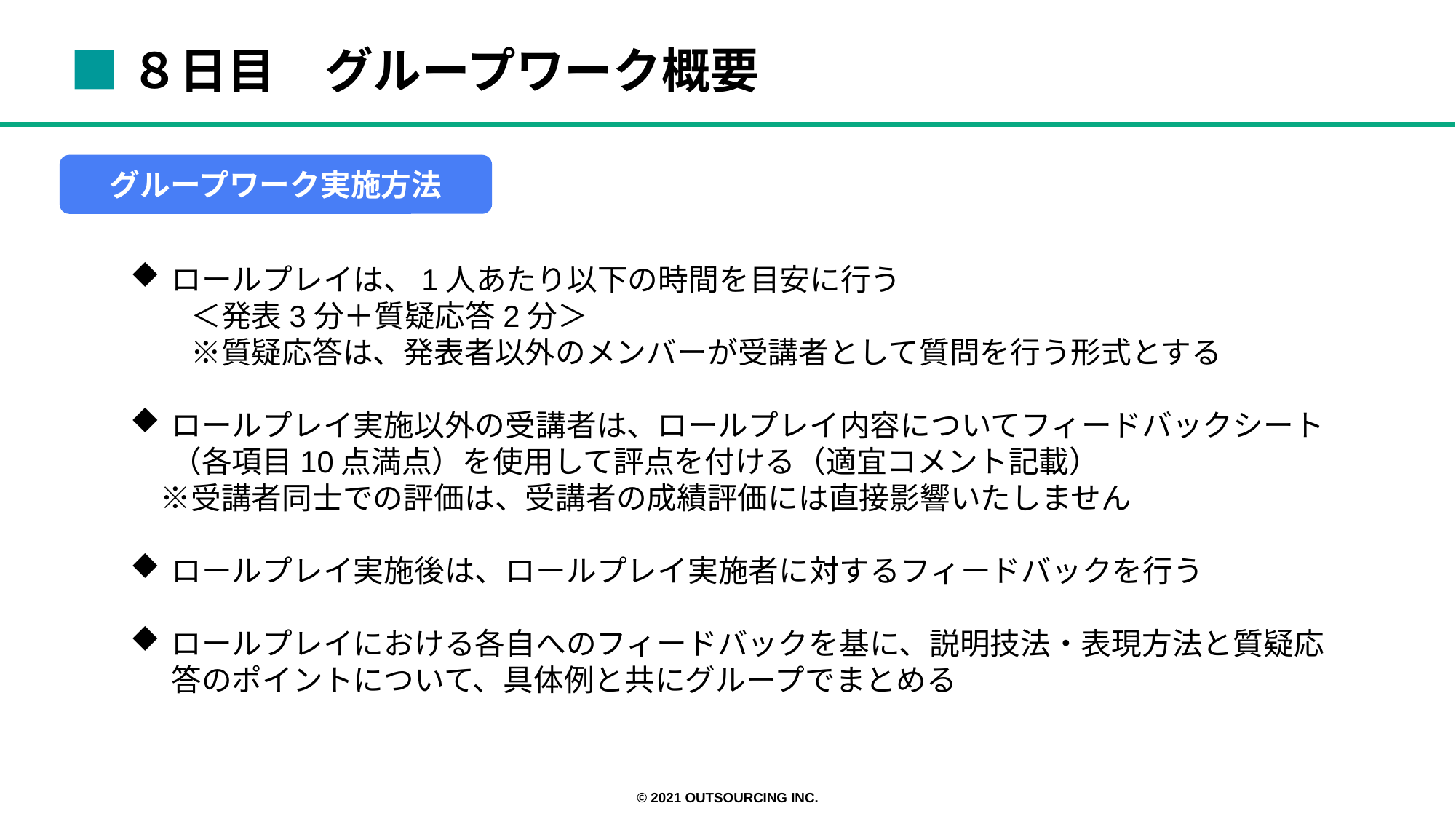

■８日目　グループワーク概要
グループワーク実施方法
ロールプレイは、1人あたり以下の時間を目安に行う
　　＜発表3分＋質疑応答2分＞
　　※質疑応答は、発表者以外のメンバーが受講者として質問を行う形式とする

ロールプレイ実施以外の受講者は、ロールプレイ内容についてフィードバックシート（各項目10点満点）を使用して評点を付ける（適宜コメント記載）
　※受講者同士での評価は、受講者の成績評価には直接影響いたしません

ロールプレイ実施後は、ロールプレイ実施者に対するフィードバックを行う

ロールプレイにおける各自へのフィードバックを基に、説明技法・表現方法と質疑応答のポイントについて、具体例と共にグループでまとめる
© 2021 OUTSOURCING Inc.